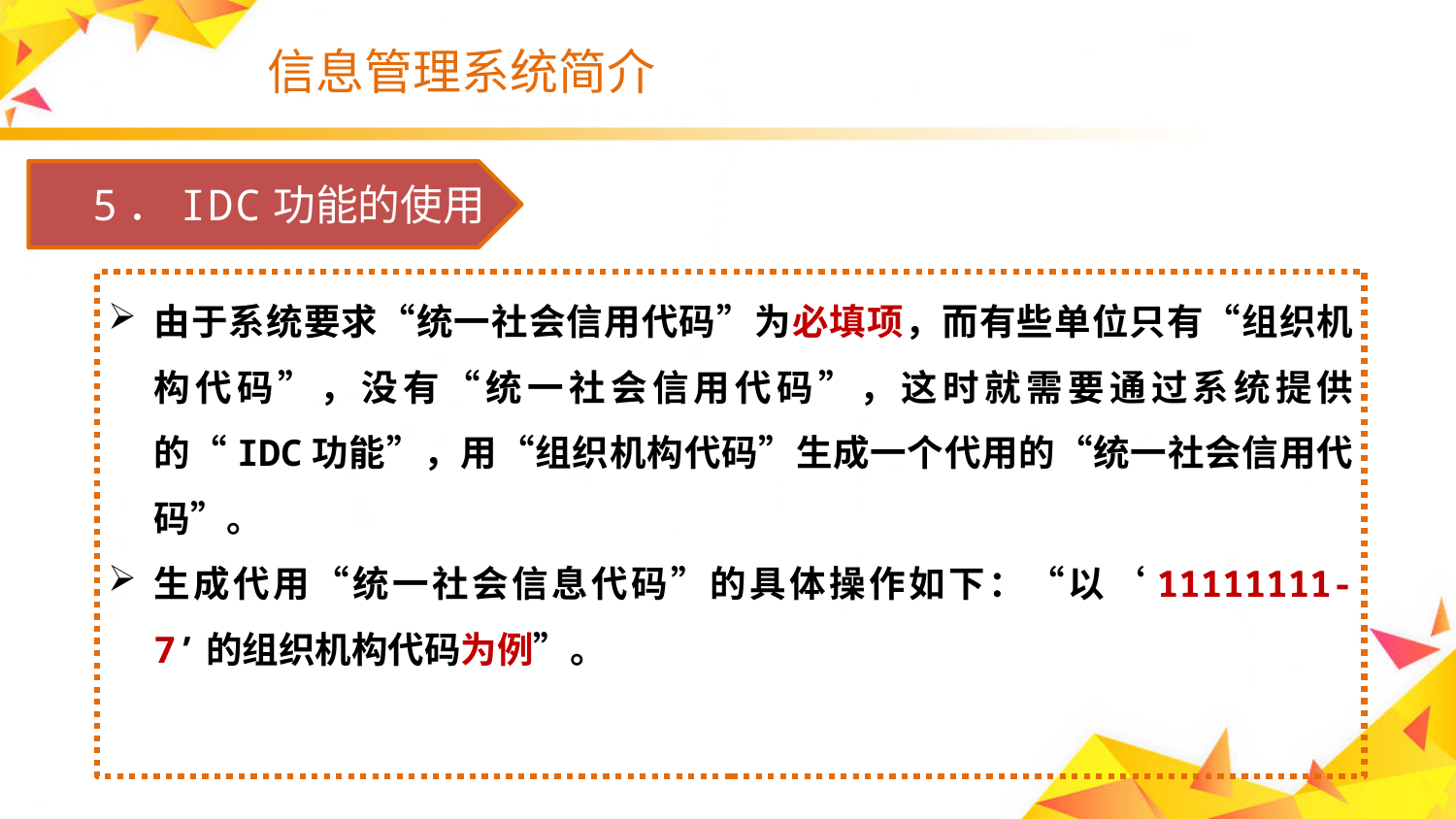

# 信息管理系统简介
　5．IDC功能的使用
由于系统要求“统一社会信用代码”为必填项，而有些单位只有“组织机构代码”，没有“统一社会信用代码”，这时就需要通过系统提供的“IDC功能”，用“组织机构代码”生成一个代用的“统一社会信用代码”。
生成代用“统一社会信息代码”的具体操作如下：“以‘11111111-7’的组织机构代码为例”。